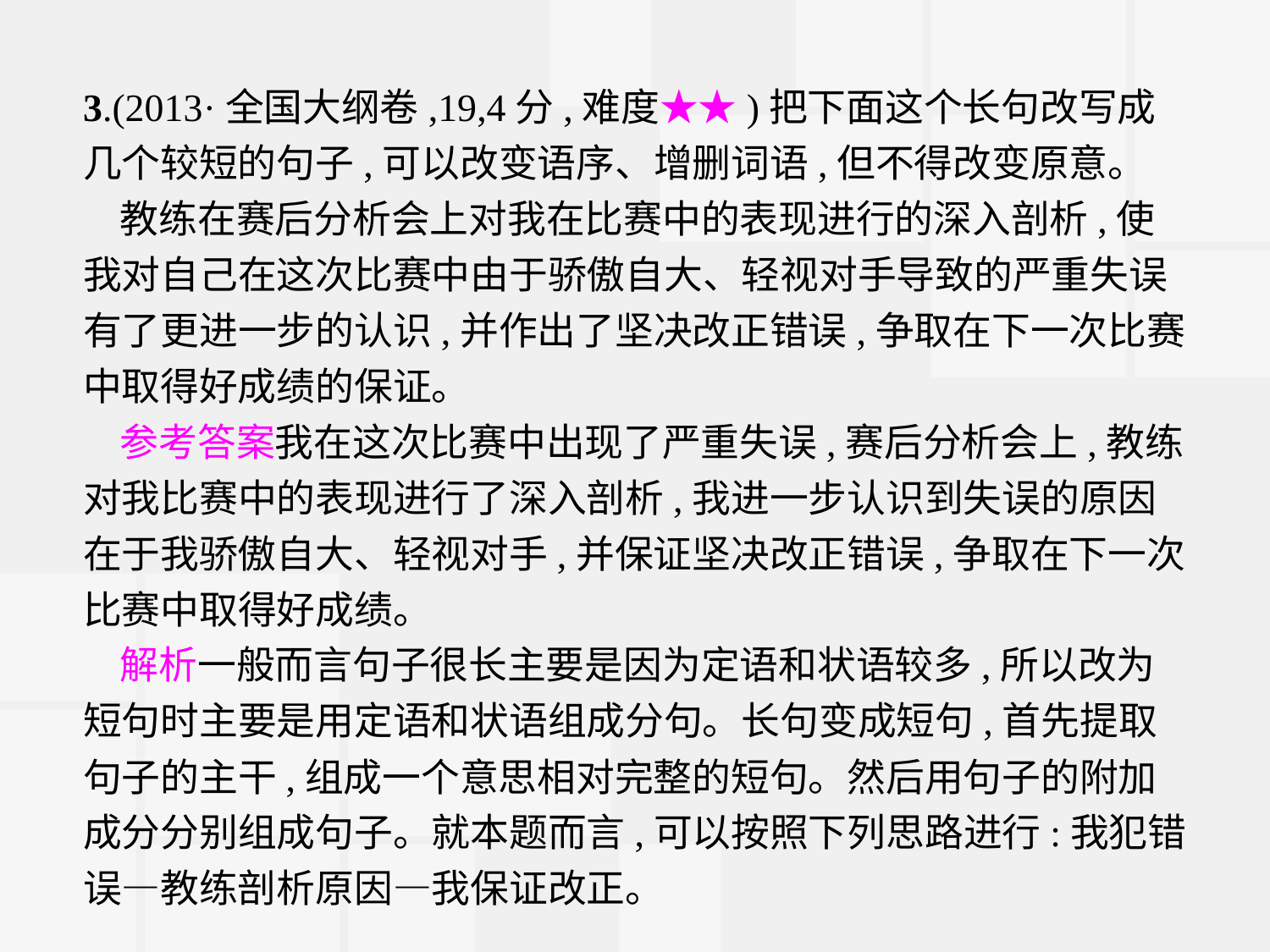

3.(2013·全国大纲卷,19,4分,难度★★)把下面这个长句改写成几个较短的句子,可以改变语序、增删词语,但不得改变原意。
教练在赛后分析会上对我在比赛中的表现进行的深入剖析,使我对自己在这次比赛中由于骄傲自大、轻视对手导致的严重失误有了更进一步的认识,并作出了坚决改正错误,争取在下一次比赛中取得好成绩的保证。
参考答案我在这次比赛中出现了严重失误,赛后分析会上,教练对我比赛中的表现进行了深入剖析,我进一步认识到失误的原因在于我骄傲自大、轻视对手,并保证坚决改正错误,争取在下一次比赛中取得好成绩。
解析一般而言句子很长主要是因为定语和状语较多,所以改为短句时主要是用定语和状语组成分句。长句变成短句,首先提取句子的主干,组成一个意思相对完整的短句。然后用句子的附加成分分别组成句子。就本题而言,可以按照下列思路进行:我犯错误—教练剖析原因—我保证改正。